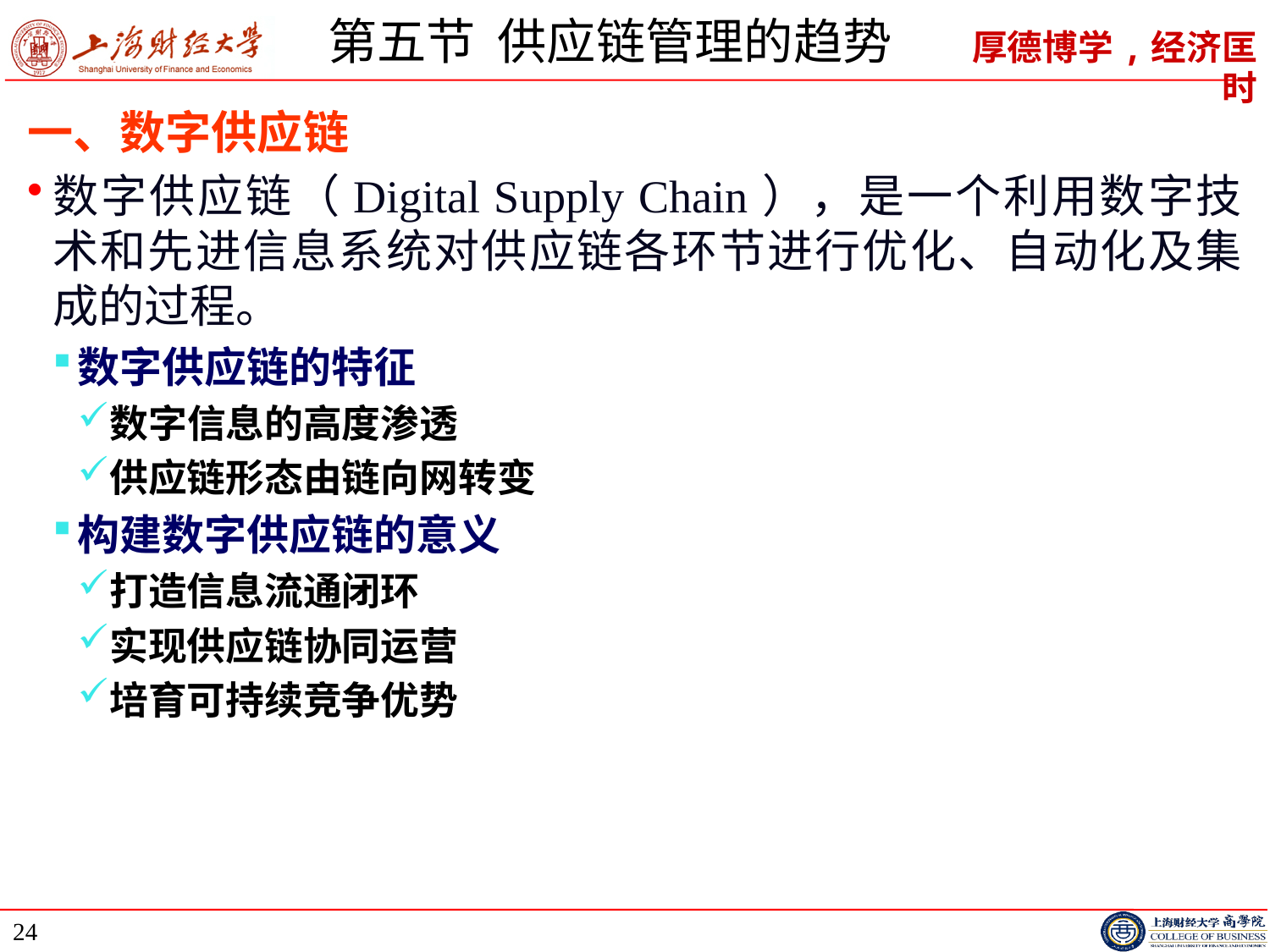

# 第五节  供应链管理的趋势

一、数字供应链
数字供应链（Digital Supply Chain），是一个利用数字技术和先进信息系统对供应链各环节进行优化、自动化及集成的过程。
数字供应链的特征
数字信息的高度渗透
供应链形态由链向网转变
构建数字供应链的意义
打造信息流通闭环
实现供应链协同运营
培育可持续竞争优势

24